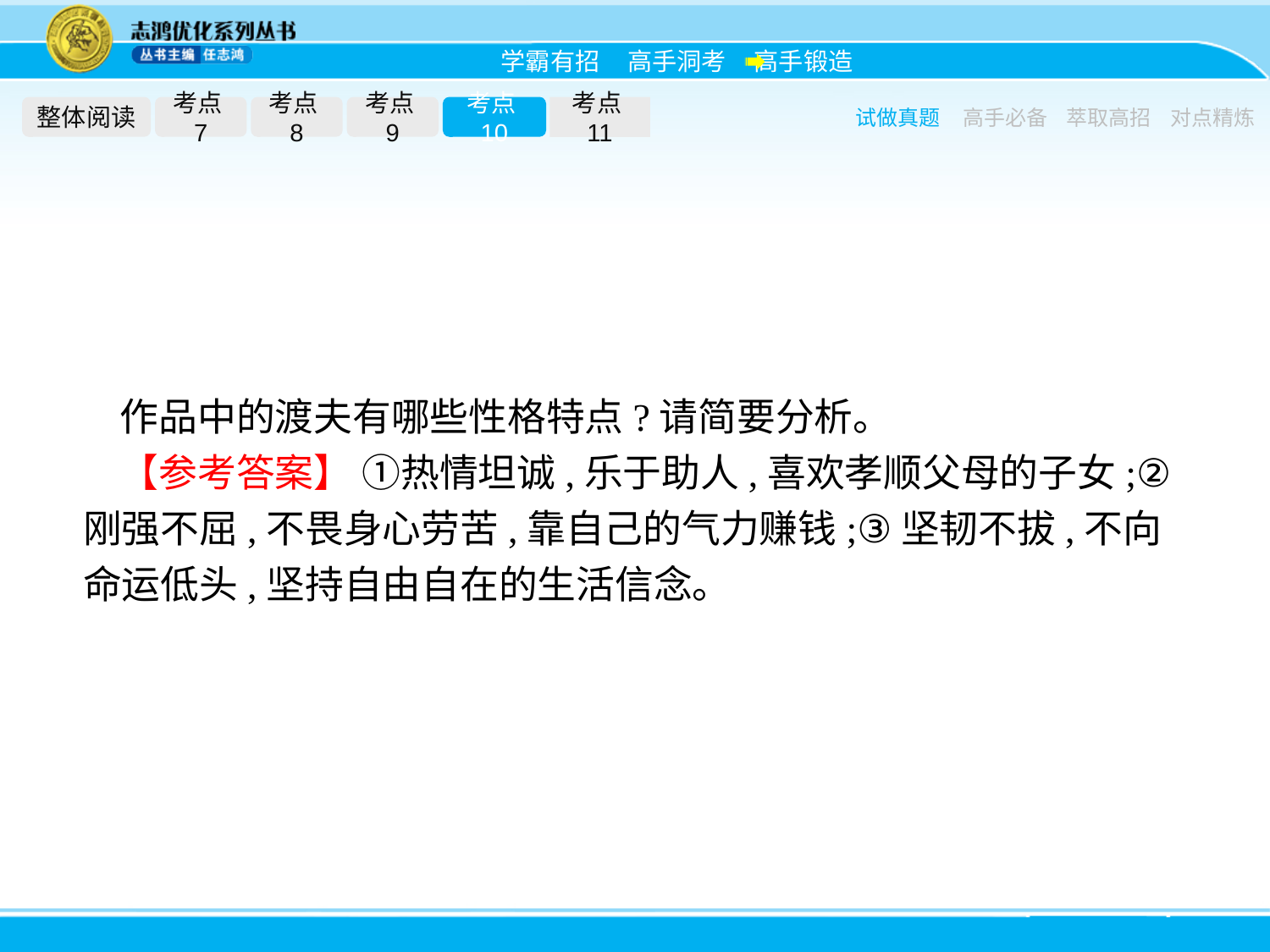

整体阅读
考点7
考点8
考点9
考点10
考点11
试做真题
高手必备
萃取高招
对点精炼
作品中的渡夫有哪些性格特点?请简要分析。
【参考答案】 ①热情坦诚,乐于助人,喜欢孝顺父母的子女;②刚强不屈,不畏身心劳苦,靠自己的气力赚钱;③坚韧不拔,不向命运低头,坚持自由自在的生活信念。